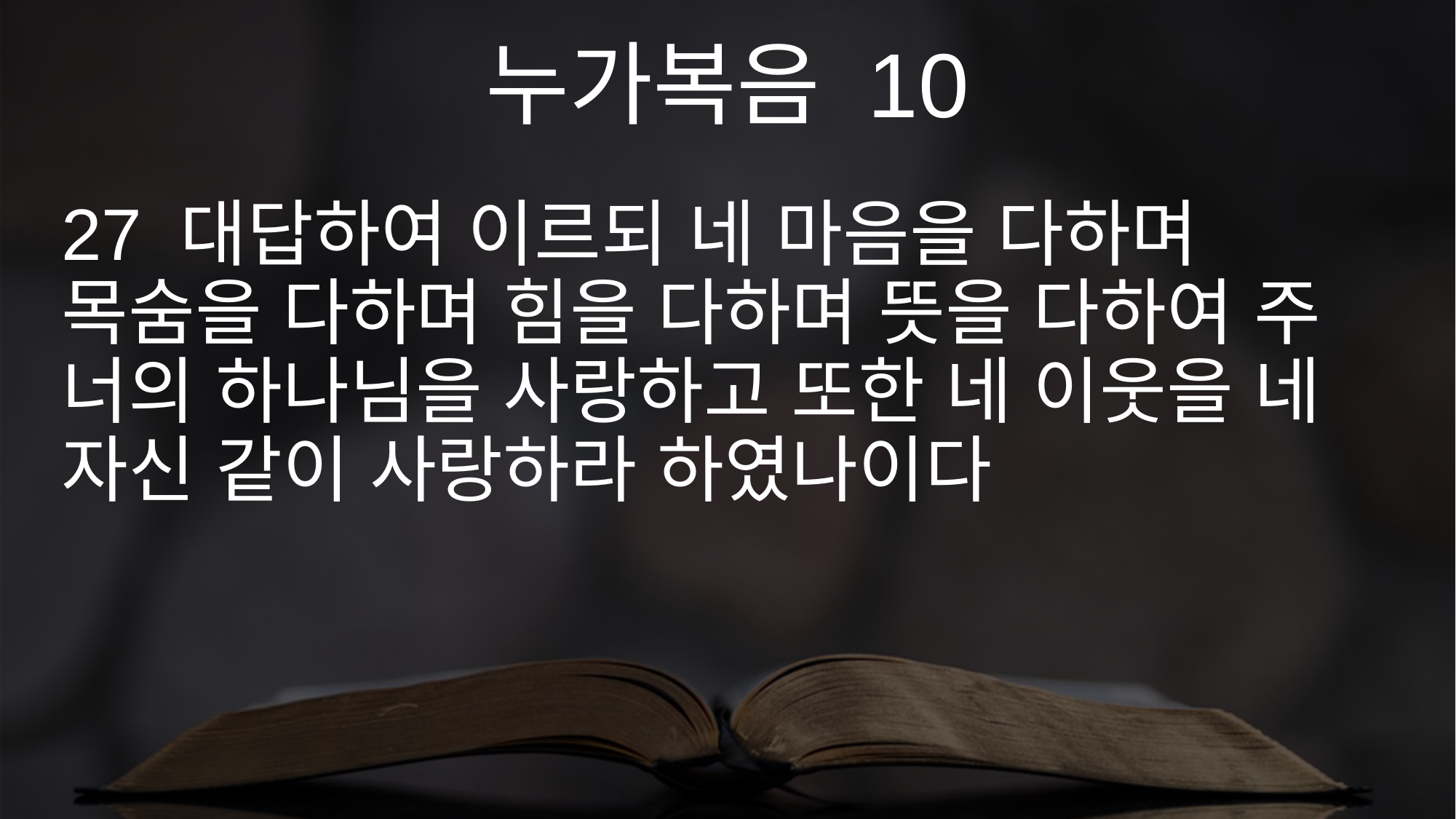

누가복음 10
27 대답하여 이르되 네 마음을 다하며 목숨을 다하며 힘을 다하며 뜻을 다하여 주 너의 하나님을 사랑하고 또한 네 이웃을 네 자신 같이 사랑하라 하였나이다